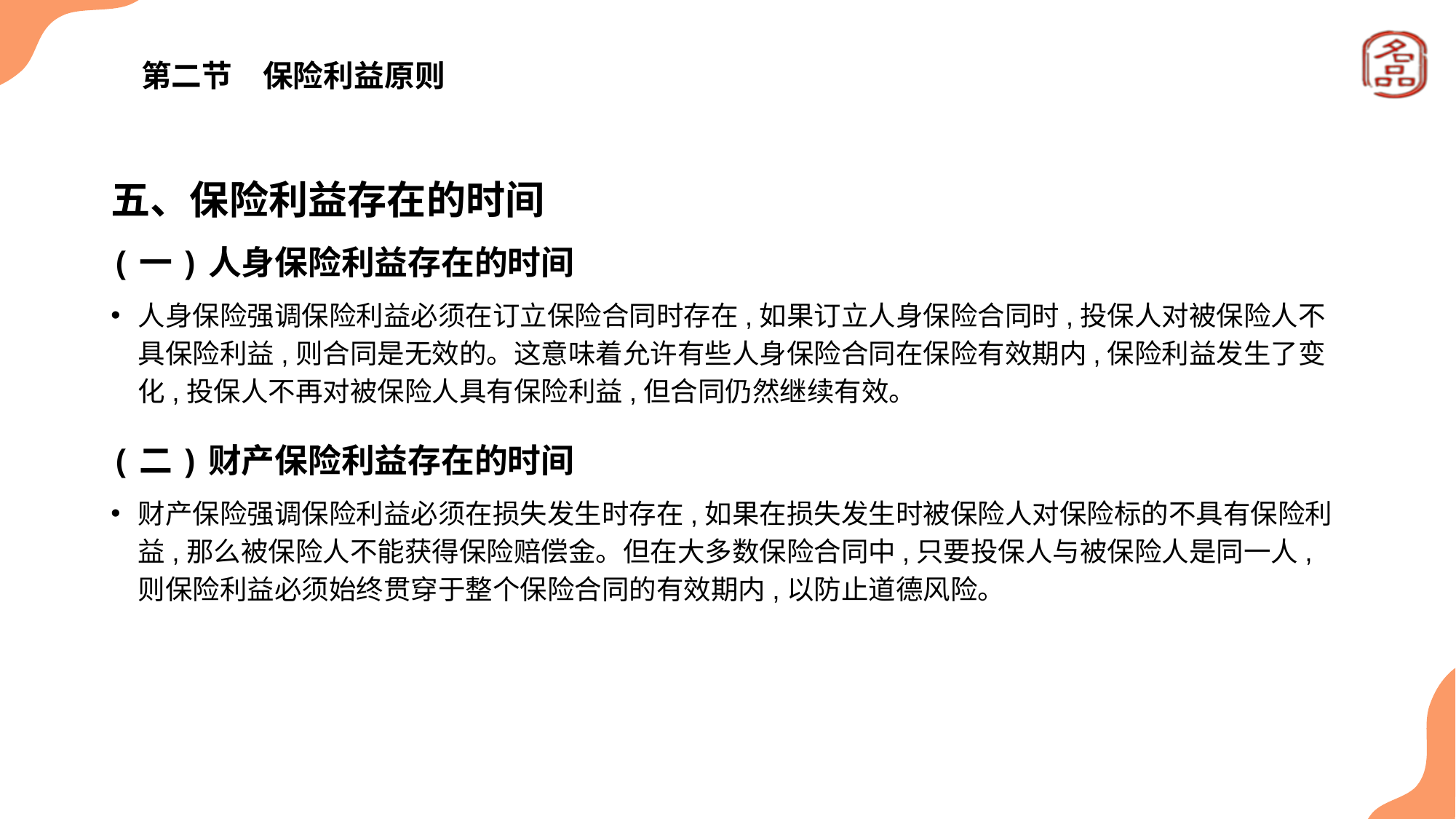

# 第二节　保险利益原则
五、保险利益存在的时间
(一)人身保险利益存在的时间
人身保险强调保险利益必须在订立保险合同时存在,如果订立人身保险合同时,投保人对被保险人不具保险利益,则合同是无效的。这意味着允许有些人身保险合同在保险有效期内,保险利益发生了变化,投保人不再对被保险人具有保险利益,但合同仍然继续有效。
(二)财产保险利益存在的时间
财产保险强调保险利益必须在损失发生时存在,如果在损失发生时被保险人对保险标的不具有保险利益,那么被保险人不能获得保险赔偿金。但在大多数保险合同中,只要投保人与被保险人是同一人,则保险利益必须始终贯穿于整个保险合同的有效期内,以防止道德风险。